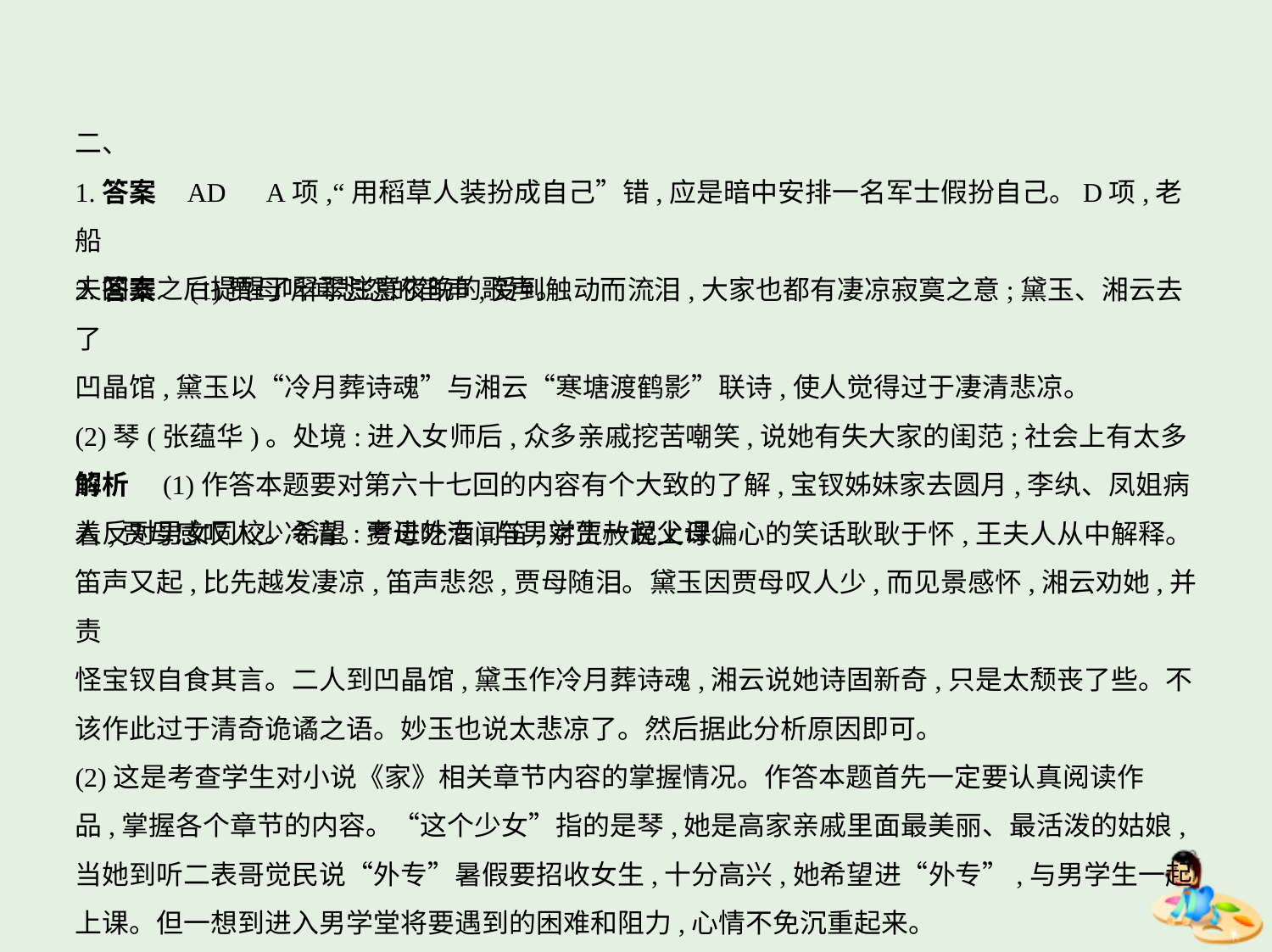

二、
1.答案    AD　A项,“用稻草人装扮成自己”错,应是暗中安排一名军士假扮自己。D项,老船
夫回去之后提醒了翠翠注意夜晚的歌声。
2.答案　(1)贾母听闻悲怨的笛声,受到触动而流泪,大家也都有凄凉寂寞之意;黛玉、湘云去了
凹晶馆,黛玉以“冷月葬诗魂”与湘云“寒塘渡鹤影”联诗,使人觉得过于凄清悲凉。
(2)琴(张蕴华)。处境:进入女师后,众多亲戚挖苦嘲笑,说她有失大家的闺范;社会上有太多的
人反对男女同校。希望:考进外专,与男学生一起上课。
解析　(1)作答本题要对第六十七回的内容有个大致的了解,宝钗姊妹家去圆月,李纨、凤姐病
着,贾母感叹人少冷清。贾母吃酒闻笛,对贾赦说父母偏心的笑话耿耿于怀,王夫人从中解释。
笛声又起,比先越发凄凉,笛声悲怨,贾母随泪。黛玉因贾母叹人少,而见景感怀,湘云劝她,并责
怪宝钗自食其言。二人到凹晶馆,黛玉作冷月葬诗魂,湘云说她诗固新奇,只是太颓丧了些。不
该作此过于清奇诡谲之语。妙玉也说太悲凉了。然后据此分析原因即可。
(2)这是考查学生对小说《家》相关章节内容的掌握情况。作答本题首先一定要认真阅读作
品,掌握各个章节的内容。“这个少女”指的是琴,她是高家亲戚里面最美丽、最活泼的姑娘,
当她到听二表哥觉民说“外专”暑假要招收女生,十分高兴,她希望进“外专”,与男学生一起
上课。但一想到进入男学堂将要遇到的困难和阻力,心情不免沉重起来。
三、(2018南通、扬州等七市三模,24—25)名著阅读题。(15分)